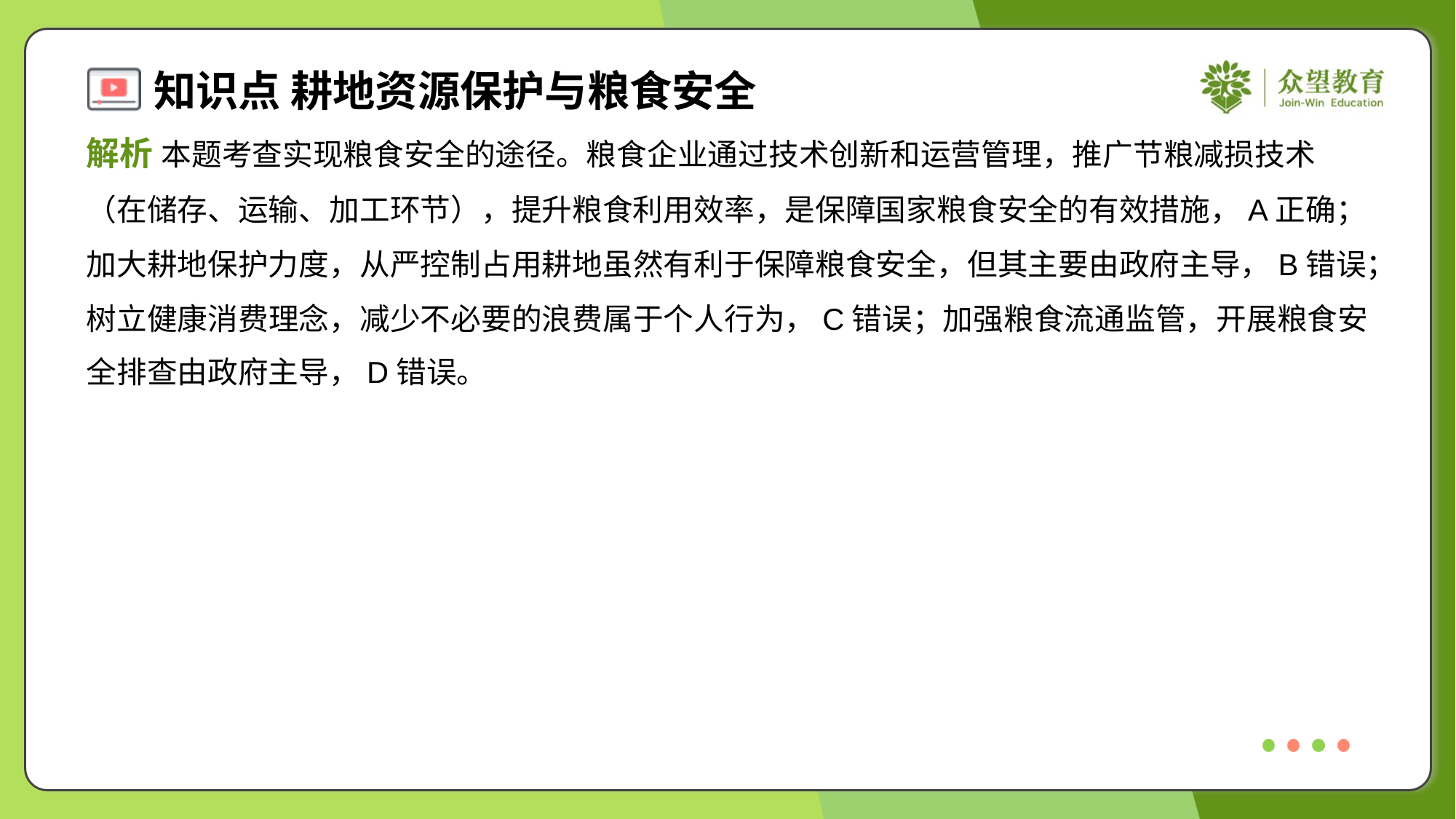

解析 本题考查实现粮食安全的途径。粮食企业通过技术创新和运营管理，推广节粮减损技术
（在储存、运输、加工环节），提升粮食利用效率，是保障国家粮食安全的有效措施，A正确；
加大耕地保护力度，从严控制占用耕地虽然有利于保障粮食安全，但其主要由政府主导，B错误；
树立健康消费理念，减少不必要的浪费属于个人行为，C错误；加强粮食流通监管，开展粮食安
全排查由政府主导，D错误。